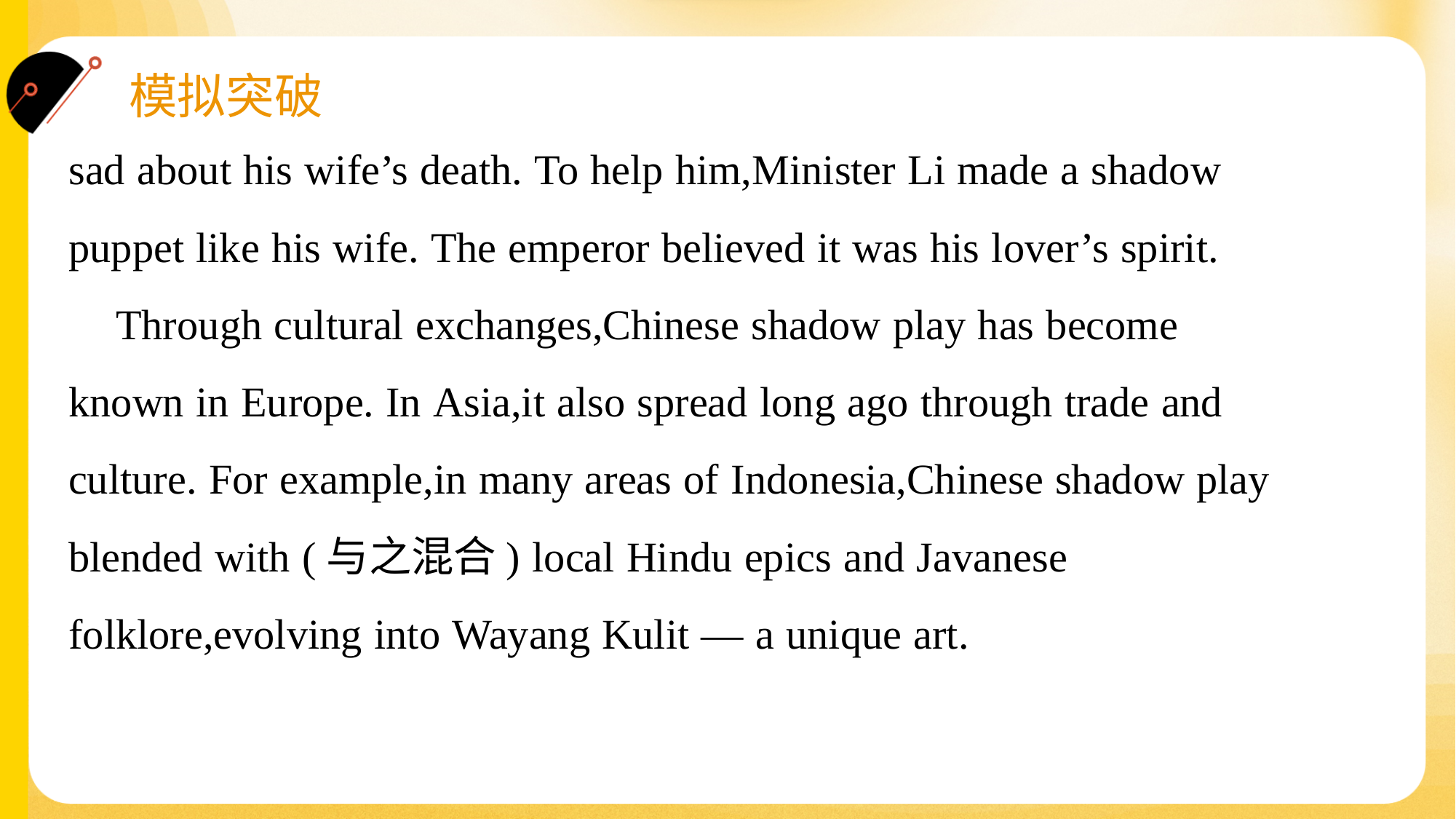

sad about his wife’s death. To help him,Minister Li made a shadow
puppet like his wife. The emperor believed it was his lover’s spirit.
    Through cultural exchanges,Chinese shadow play has become
known in Europe. In Asia,it also spread long ago through trade and
culture. For example,in many areas of Indonesia,Chinese shadow play
blended with (与之混合) local Hindu epics and Javanese
folklore,evolving into Wayang Kulit — a unique art.